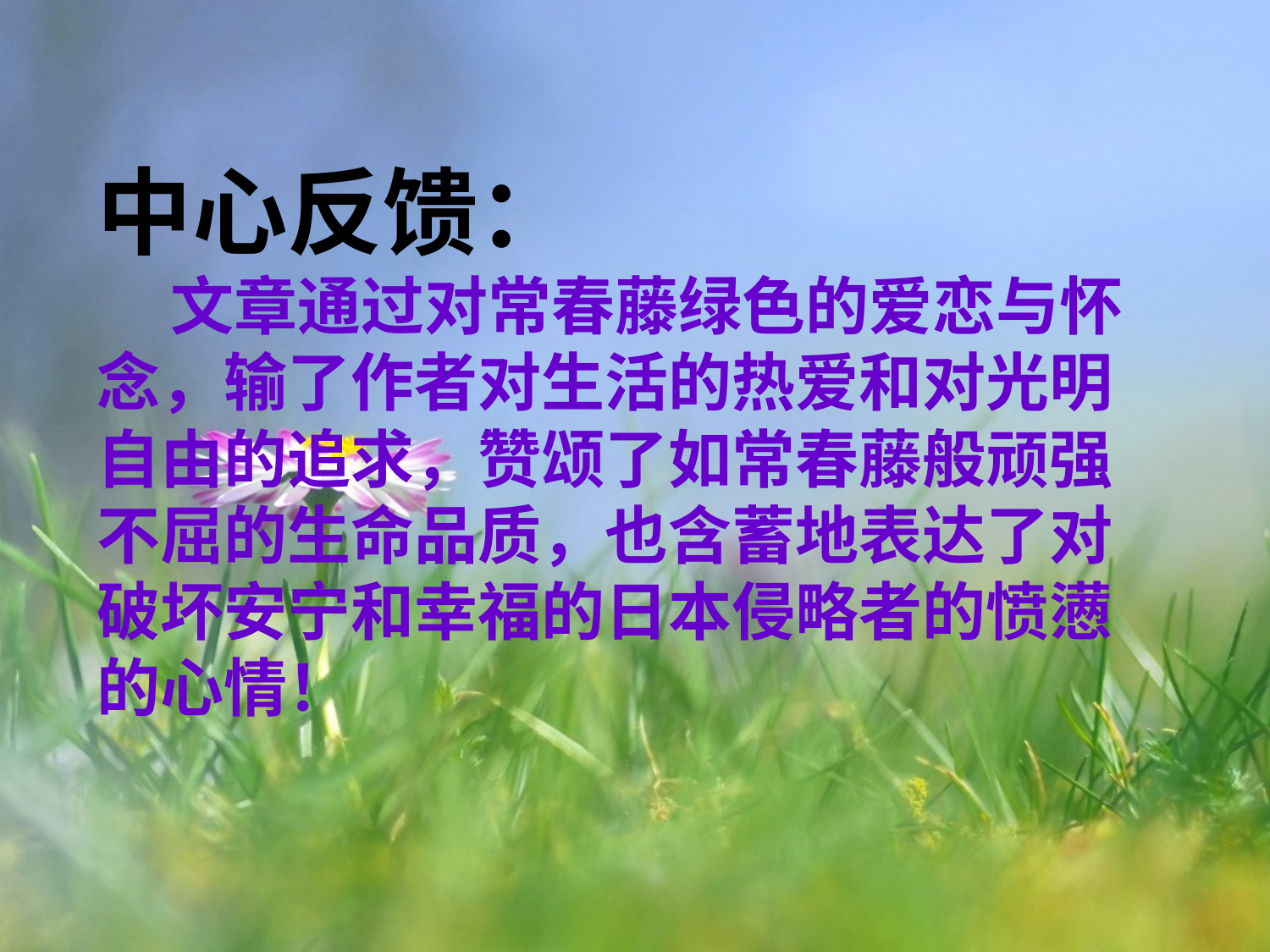

中心反馈：
    文章通过对常春藤绿色的爱恋与怀念，输了作者对生活的热爱和对光明自由的追求，赞颂了如常春藤般顽强不屈的生命品质，也含蓄地表达了对破坏安宁和幸福的日本侵略者的愤懑的心情！